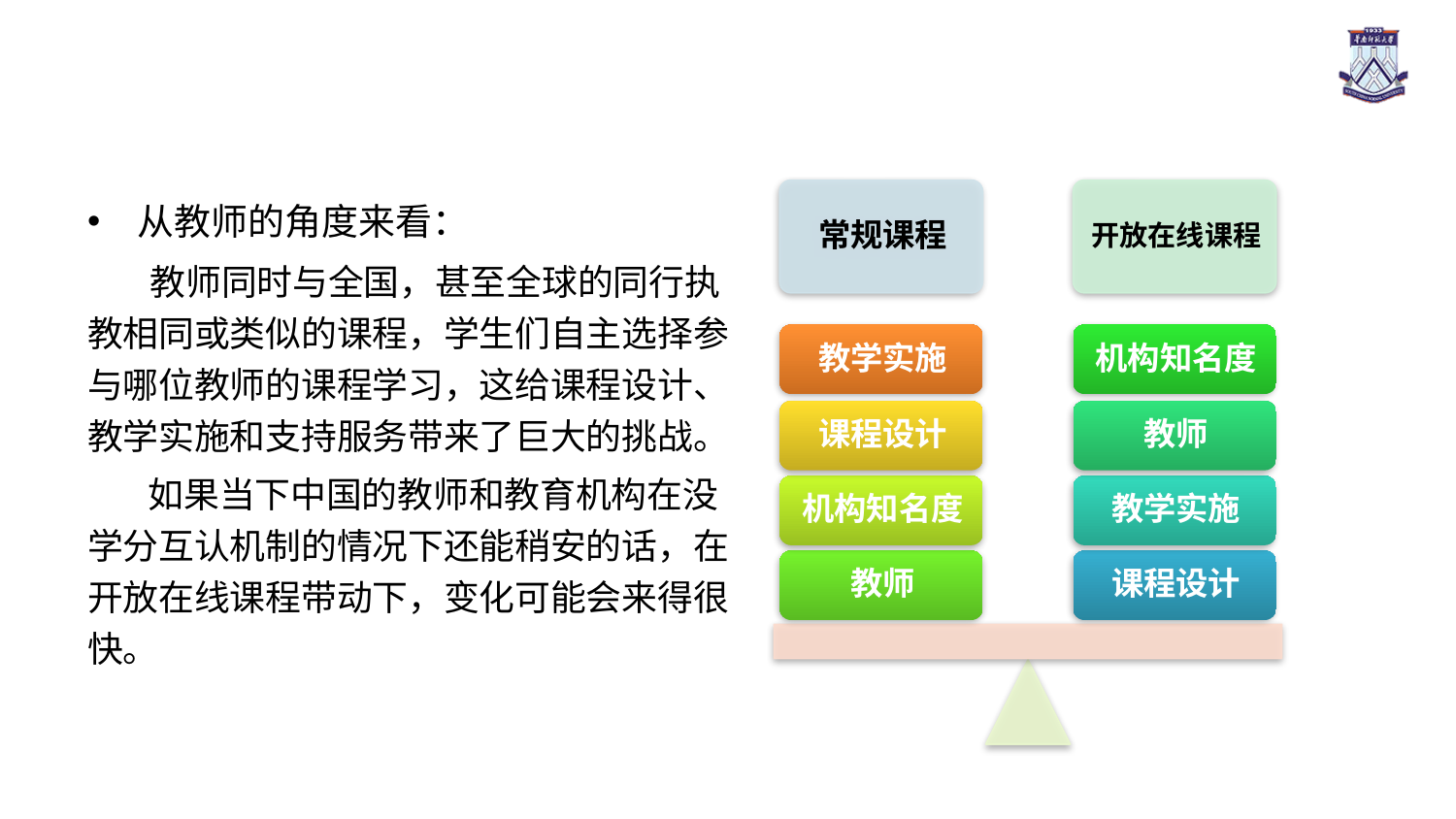

#
常规课程
开放在线课程
课程设计
教学实施
教师
机构知名度
教师
机构知名度
课程设计
教学实施
从教师的角度来看：
       教师同时与全国，甚至全球的同行执教相同或类似的课程，学生们自主选择参与哪位教师的课程学习，这给课程设计、教学实施和支持服务带来了巨大的挑战。
       如果当下中国的教师和教育机构在没学分互认机制的情况下还能稍安的话，在开放在线课程带动下，变化可能会来得很快。